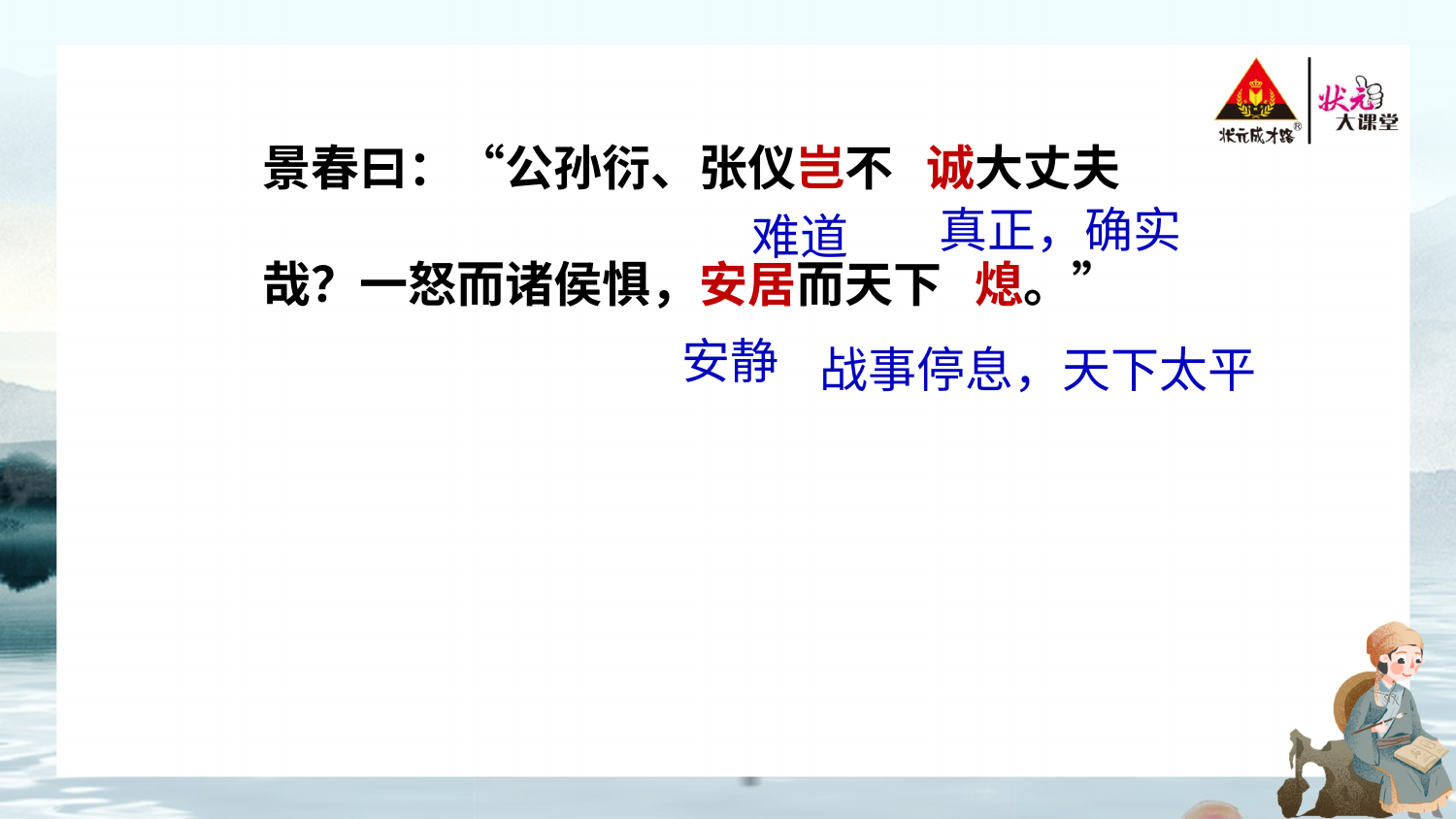

景春曰：“公孙衍、张仪岂不   诚大丈夫

哉？一怒而诸侯惧，安居而天下   熄。”

真正，确实

难道
安静
战事停息，天下太平